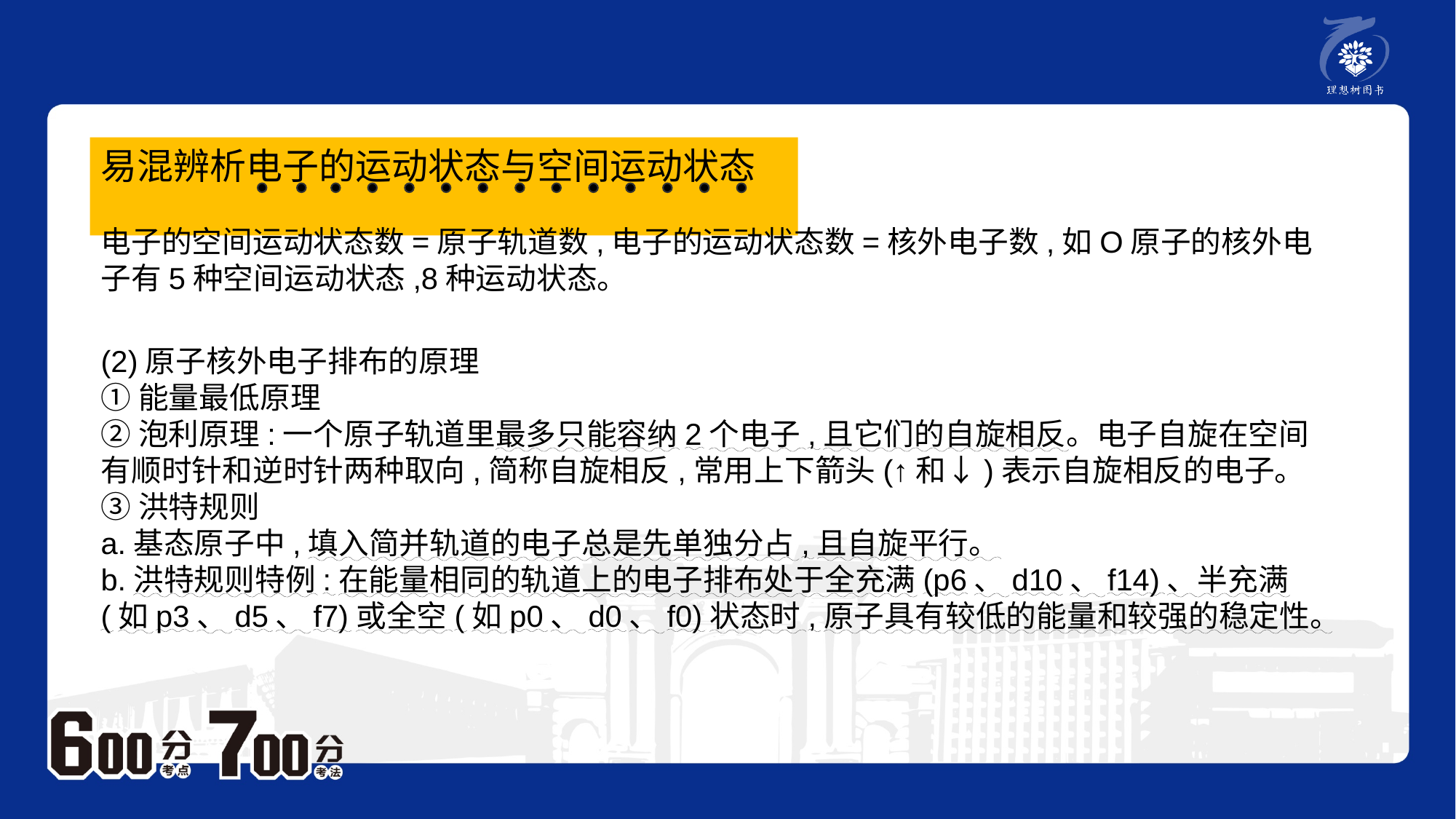

易混辨析电子的运动状态与空间运动状态

电子的空间运动状态数=原子轨道数,电子的运动状态数=核外电子数,如O原子的核外电子有5种空间运动状态,8种运动状态。
(2)原子核外电子排布的原理
①能量最低原理
②泡利原理:一个原子轨道里最多只能容纳2个电子,且它们的自旋相反。电子自旋在空间有顺时针和逆时针两种取向,简称自旋相反,常用上下箭头(↑和↓)表示自旋相反的电子。
③洪特规则
a.基态原子中,填入简并轨道的电子总是先单独分占,且自旋平行。
b.洪特规则特例:在能量相同的轨道上的电子排布处于全充满(p6、d10、f14)、半充满(如p3、d5、f7)或全空(如p0、d0、f0)状态时,原子具有较低的能量和较强的稳定性。